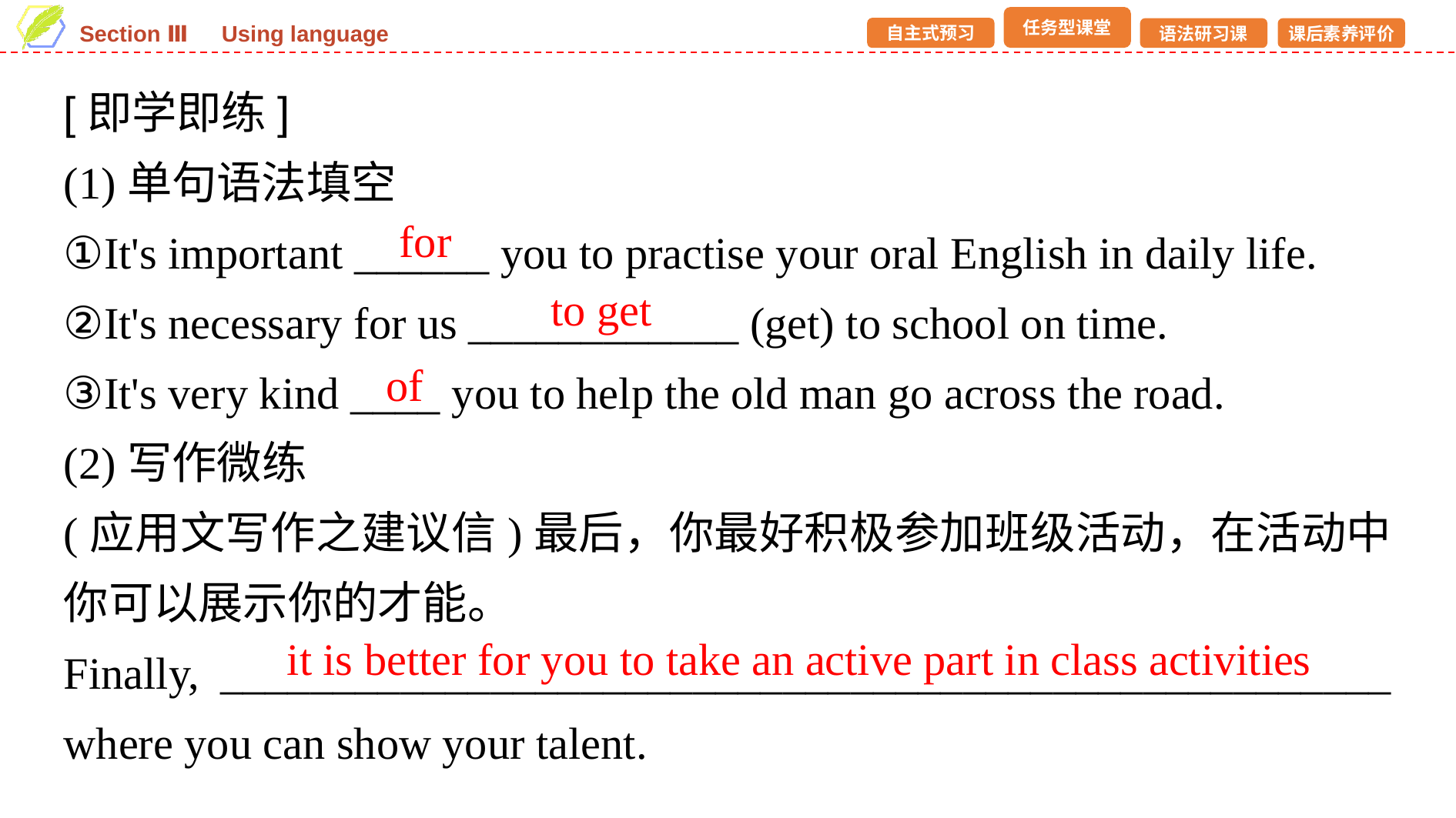

[即学即练]
(1)单句语法填空
①It's important ______ you to practise your oral English in daily life.
②It's necessary for us ____________ (get) to school on time.
③It's very kind ____ you to help the old man go across the road.
(2)写作微练
(应用文写作之建议信)最后，你最好积极参加班级活动，在活动中你可以展示你的才能。
Finally, ____________________________________________________ where you can show your talent.
for
to get
of
it is better for you to take an active part in class activities